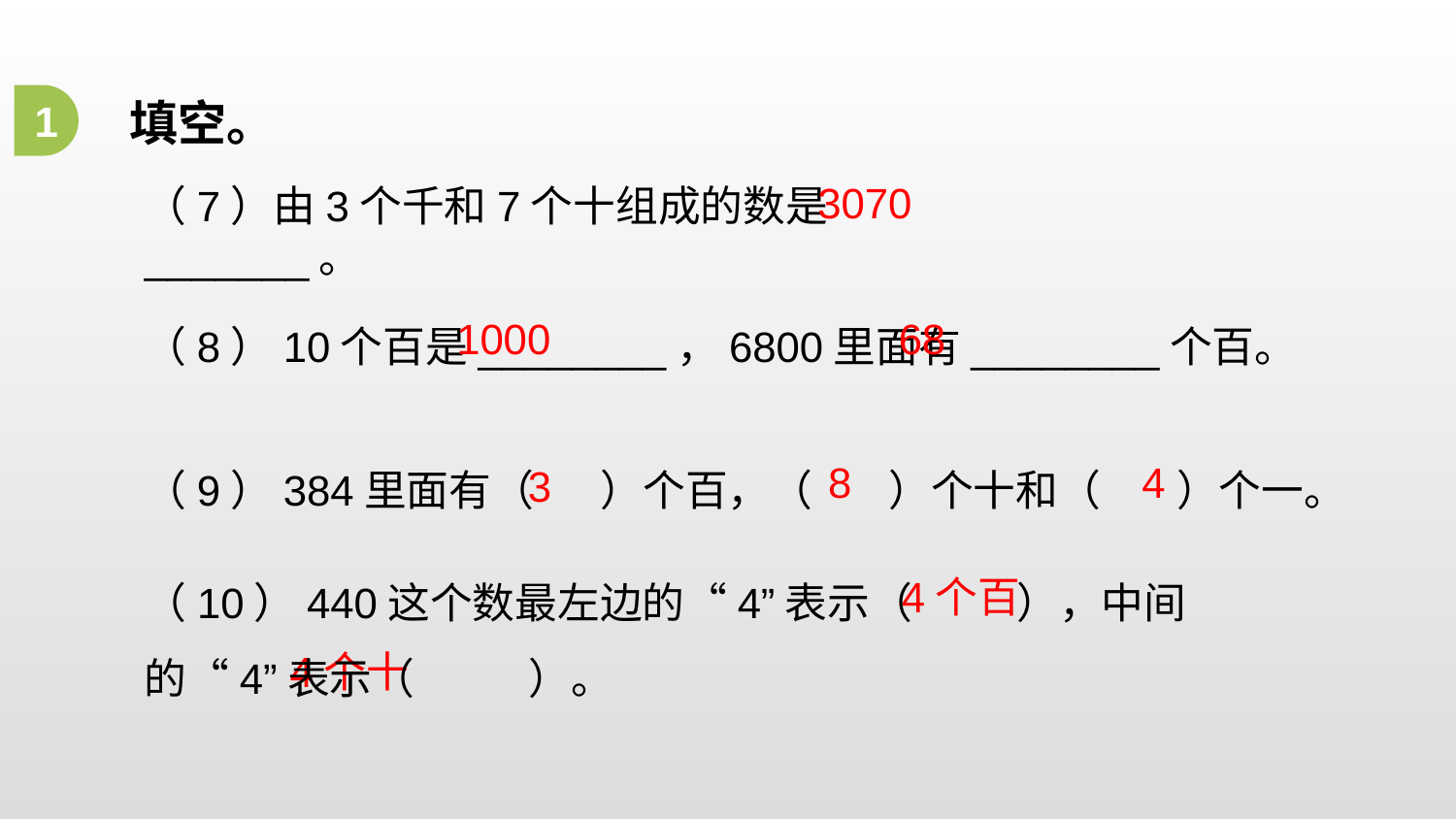

填空。
1
3070
（7）由3个千和7个十组成的数是 _______。
1000
68
（8）10个百是________，6800里面有________个百。
（9）384里面有（       ）个百，（        ）个十和（        ）个一。
8
4
3
（10）440这个数最左边的“4”表示（           ），中间的“4”表示（            ）。
4个百
4个十